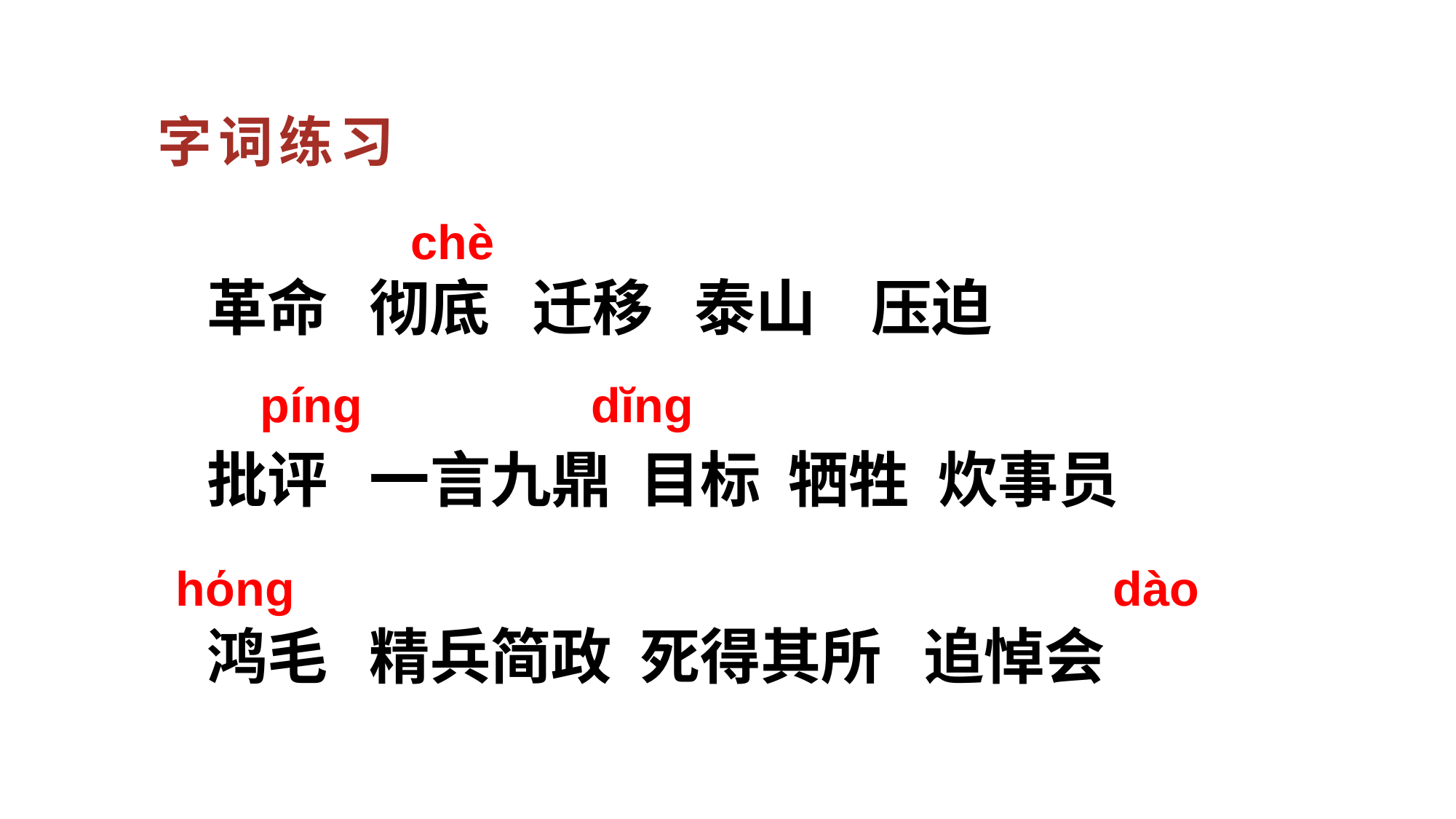

字词练习
chè
革命   彻底   迁移   泰山    压迫
píng
dĭng
批评   一言九鼎  目标  牺牲  炊事员
hόng
dào
鸿毛   精兵简政  死得其所   追悼会